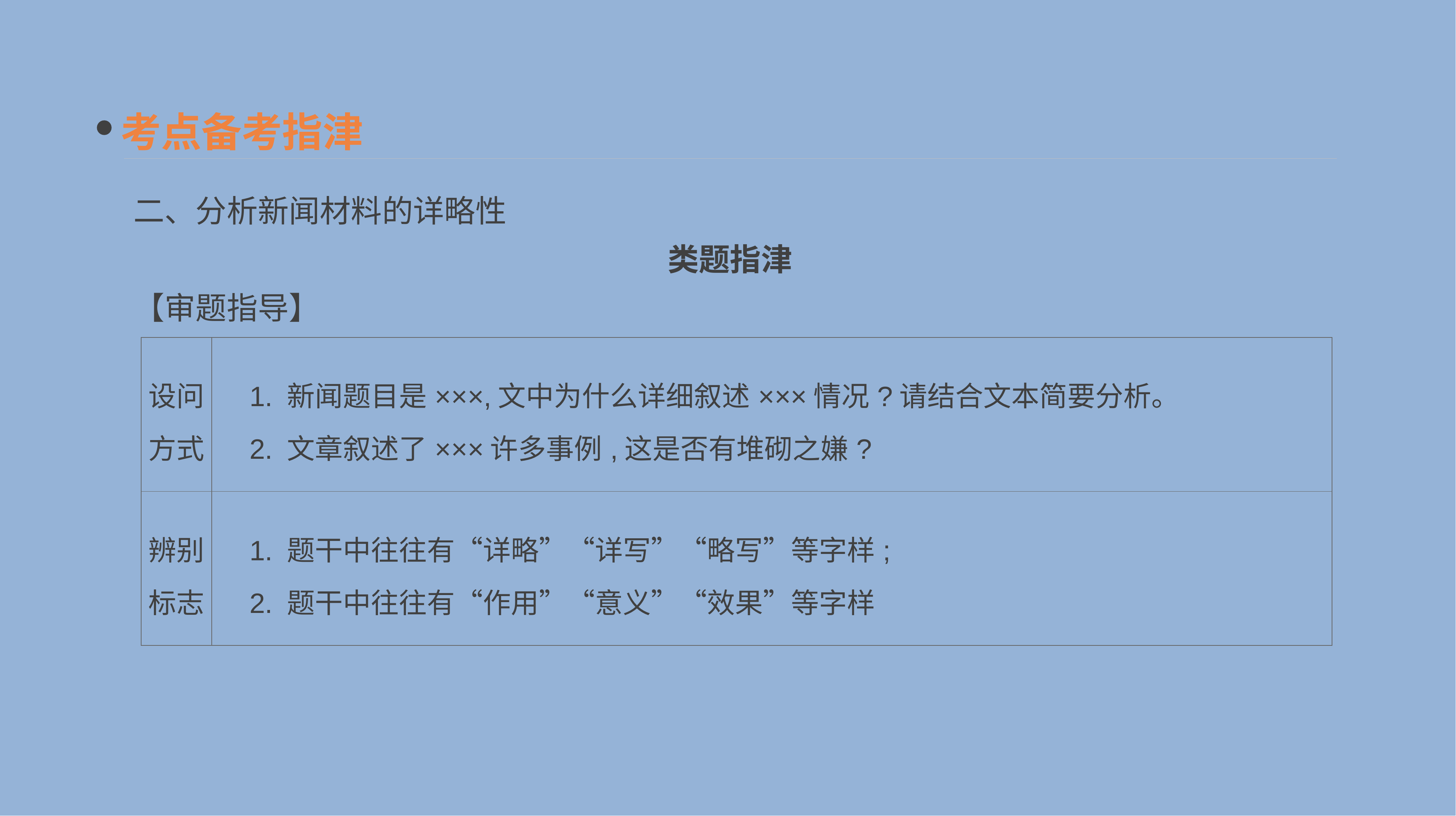

考点备考指津

二、分析新闻材料的详略性
类题指津
【审题指导】
| 设问 方式 | 1. 新闻题目是×××,文中为什么详细叙述×××情况?请结合文本简要分析。 　2. 文章叙述了×××许多事例,这是否有堆砌之嫌? |
| --- | --- |
| 辨别 标志 | 1. 题干中往往有“详略”“详写”“略写”等字样; 　2. 题干中往往有“作用”“意义”“效果”等字样 |